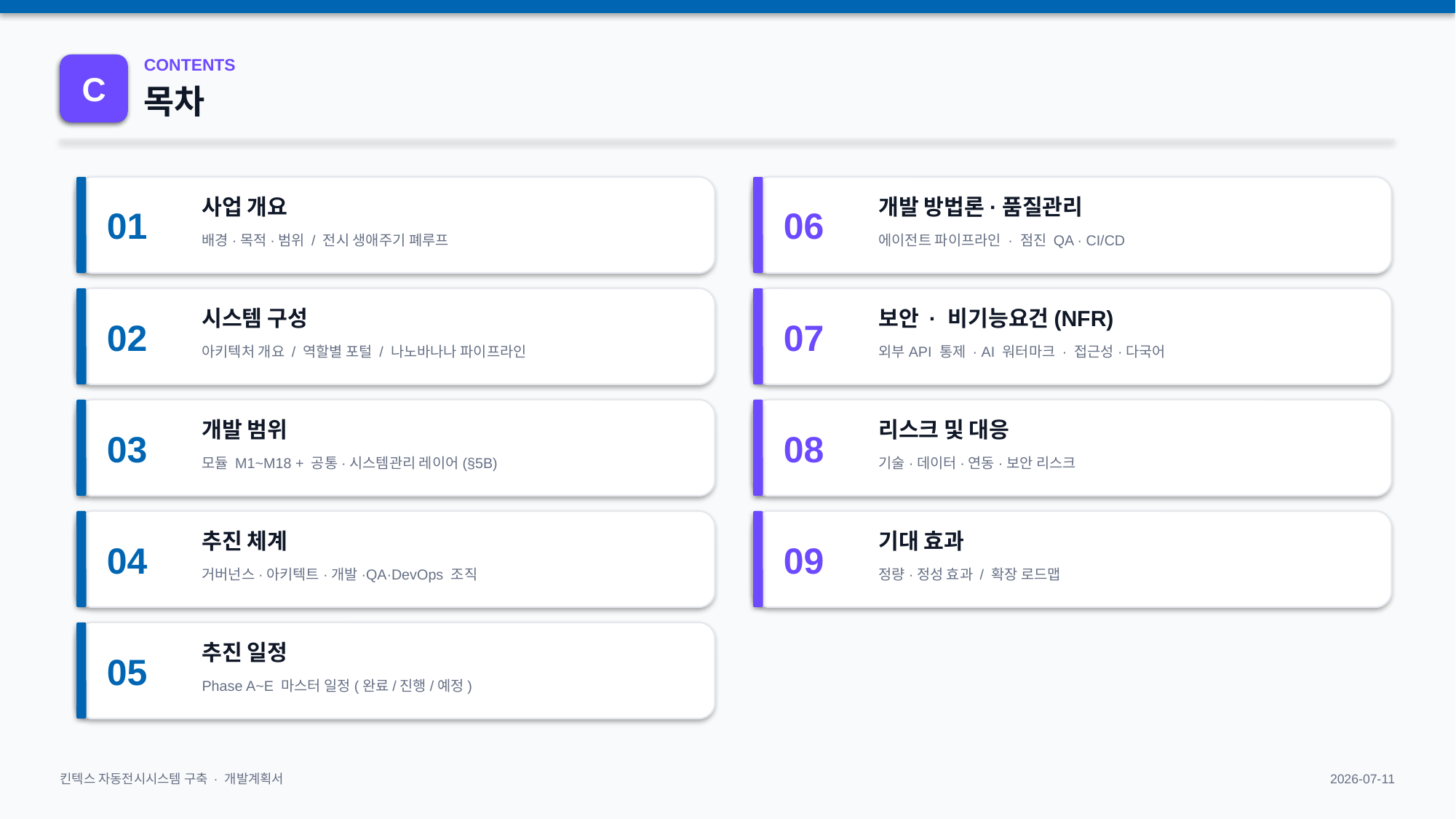

00

C
CONTENTS
목차

01

06
사업 개요
개발 방법론·품질관리
배경·목적·범위 / 전시 생애주기 폐루프
에이전트 파이프라인 · 점진 QA · CI/CD

02

07
시스템 구성
보안 · 비기능요건(NFR)
아키텍처 개요 / 역할별 포털 / 나노바나나 파이프라인
외부API 통제 · AI 워터마크 · 접근성·다국어

03

08
개발 범위
리스크 및 대응
모듈 M1~M18 + 공통·시스템관리 레이어(§5B)
기술·데이터·연동·보안 리스크

04

09
추진 체계
기대 효과
거버넌스·아키텍트·개발·QA·DevOps 조직
정량·정성 효과 / 확장 로드맵

05
추진 일정
Phase A~E 마스터 일정(완료/진행/예정)
킨텍스 자동전시시스템 구축 · 개발계획서
2026-07-11